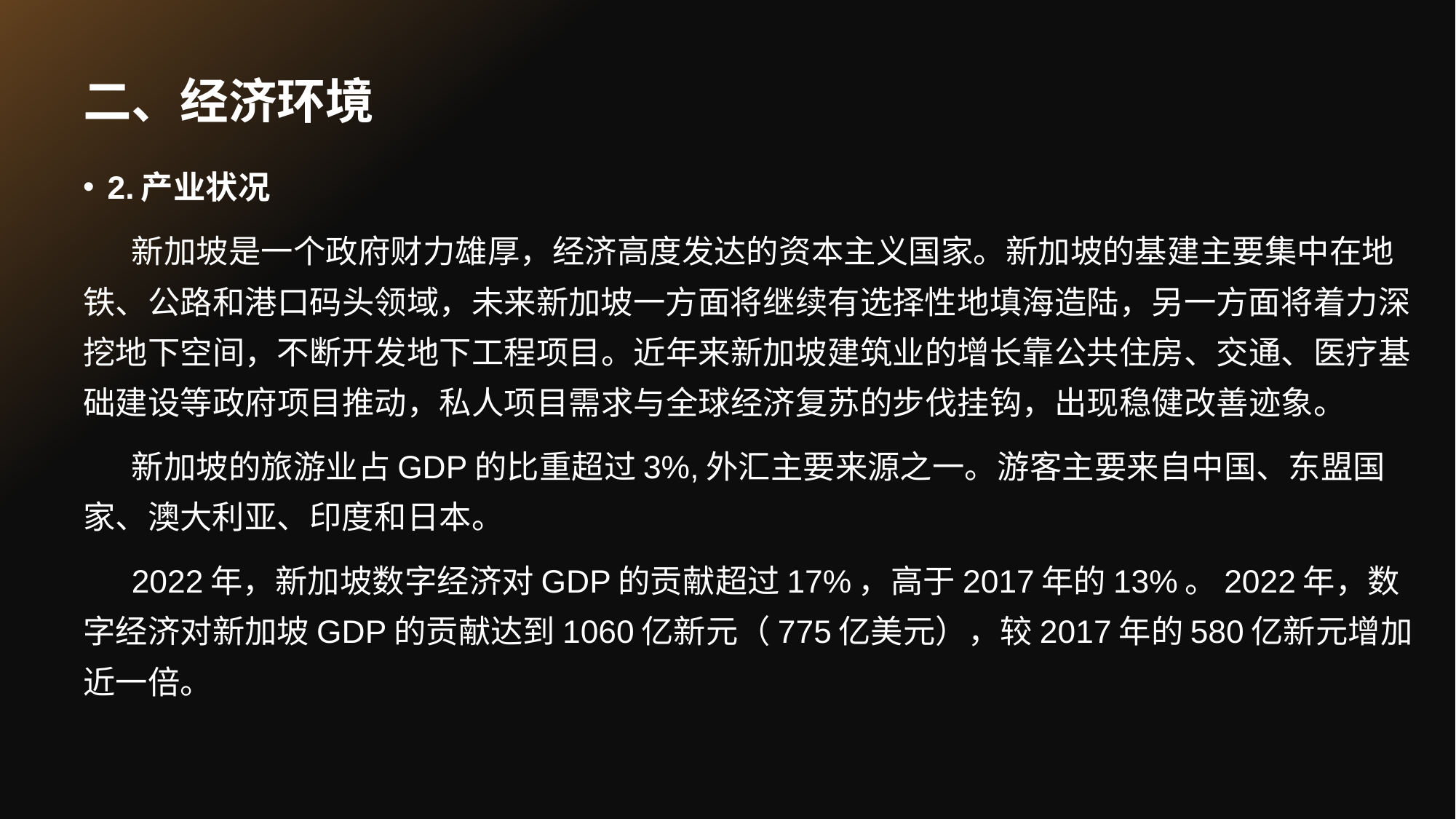

# 二、经济环境
2.产业状况
新加坡是一个政府财力雄厚，经济高度发达的资本主义国家。新加坡的基建主要集中在地铁、公路和港口码头领域，未来新加坡一方面将继续有选择性地填海造陆，另一方面将着力深挖地下空间，不断开发地下工程项目。近年来新加坡建筑业的增长靠公共住房、交通、医疗基础建设等政府项目推动，私人项目需求与全球经济复苏的步伐挂钩，出现稳健改善迹象。
新加坡的旅游业占GDP的比重超过3%,外汇主要来源之一。游客主要来自中国、东盟国家、澳大利亚、印度和日本。
2022年，新加坡数字经济对GDP的贡献超过17%，高于2017年的13%。2022年，数字经济对新加坡GDP的贡献达到1060亿新元（775亿美元），较2017年的580亿新元增加近一倍。